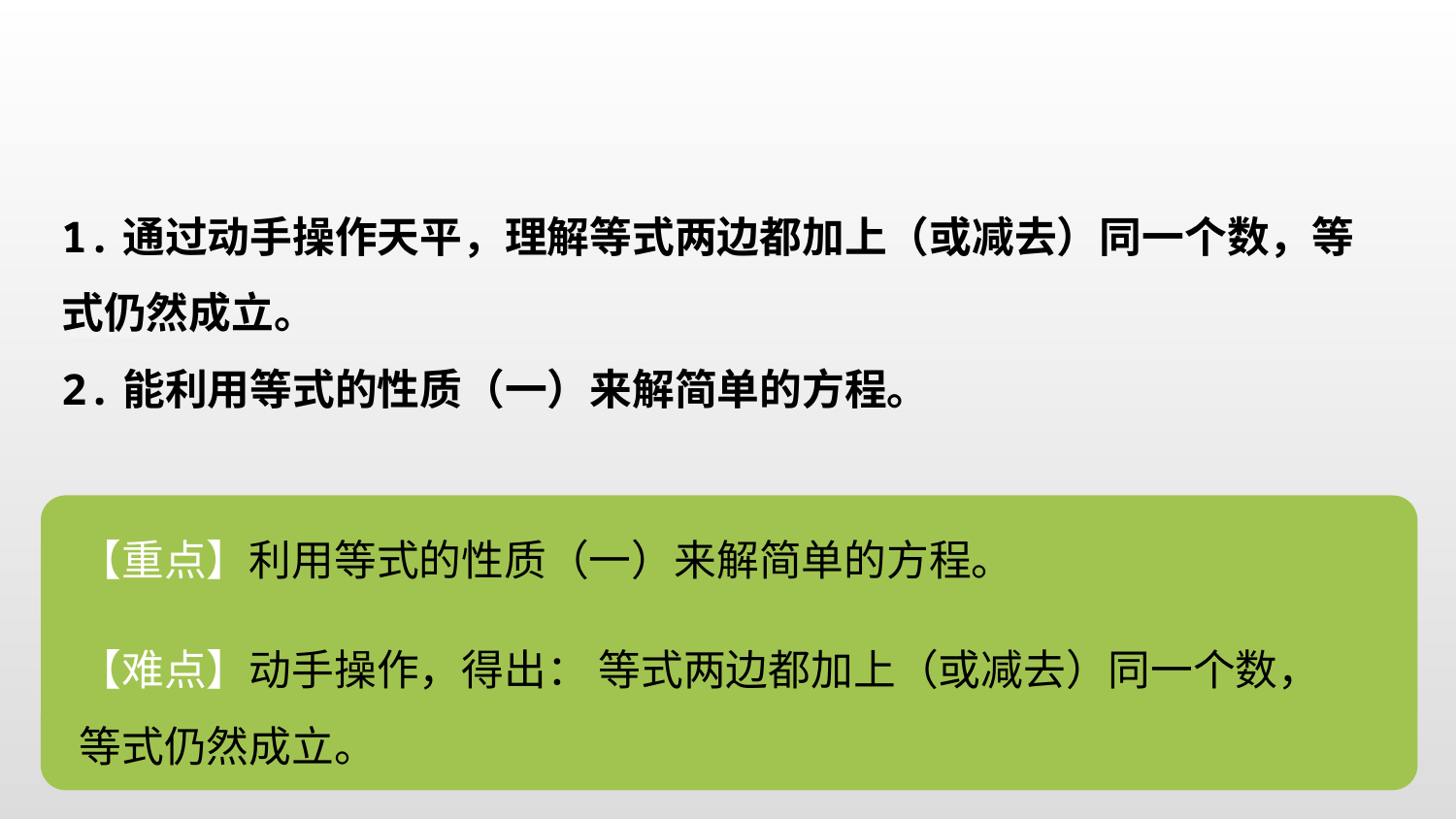

1.通过动手操作天平，理解等式两边都加上（或减去）同一个数，等式仍然成立。
2.能利用等式的性质（一）来解简单的方程。

【重点】利用等式的性质（一）来解简单的方程。

【难点】动手操作，得出： 等式两边都加上（或减去）同一个数，等式仍然成立。